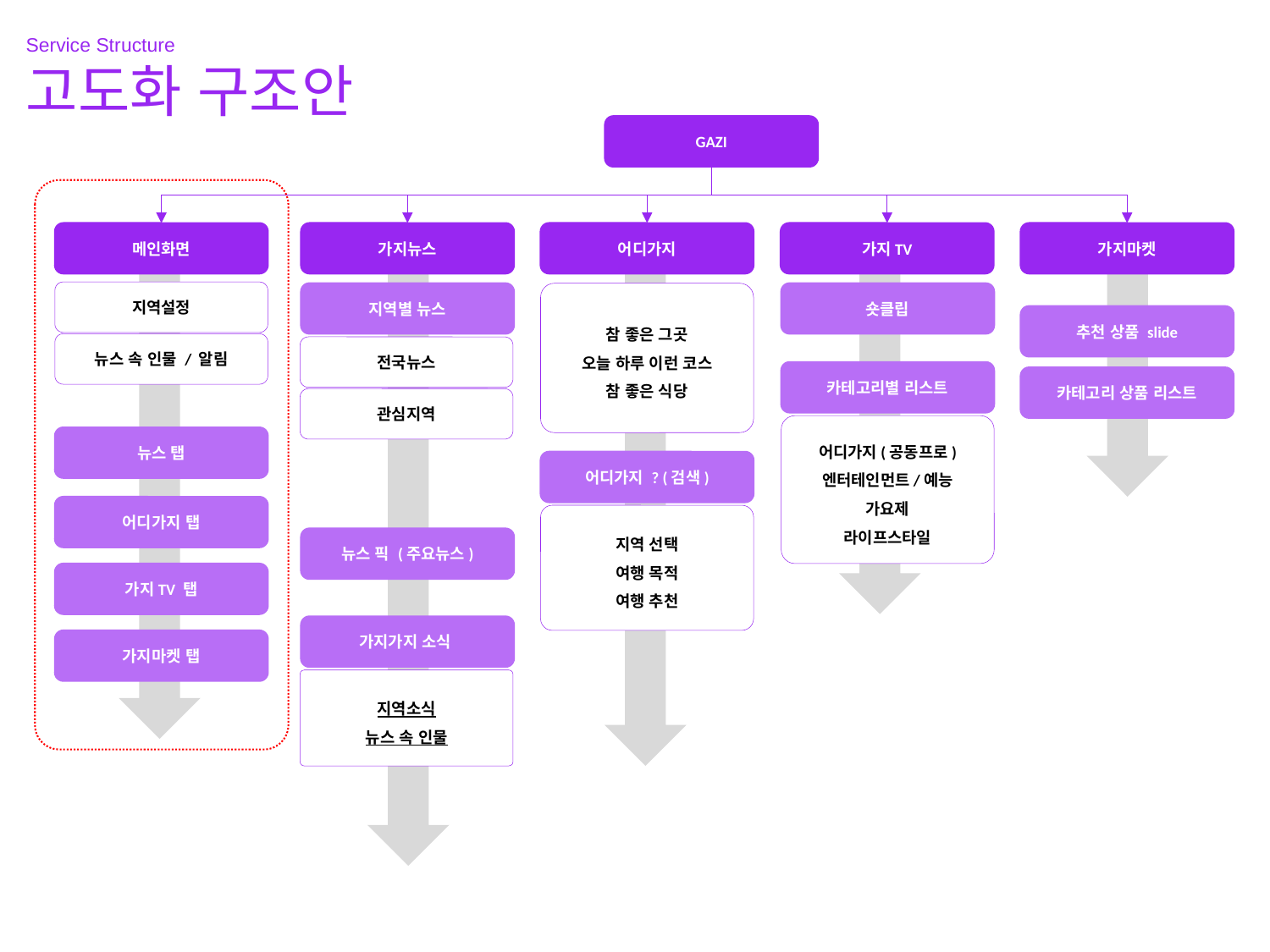

Service Structure
고도화 구조안
GAZI

메인화면
가지뉴스
어디가지
가지TV
가지마켓

지역설정
지역별 뉴스
숏클립
참 좋은 그곳
오늘 하루 이런 코스
참 좋은 식당
추천 상품 slide
뉴스 속 인물 / 알림
전국뉴스
카테고리별 리스트
카테고리 상품 리스트
관심지역
어디가지(공동프로)
엔터테인먼트/예능
가요제
라이프스타일
뉴스 탭
어디가지 ? (검색)
어디가지 탭
지역 선택
여행 목적
여행 추천
뉴스 픽 (주요뉴스)
가지TV 탭
가지가지 소식
가지마켓 탭
지역소식
뉴스 속 인물